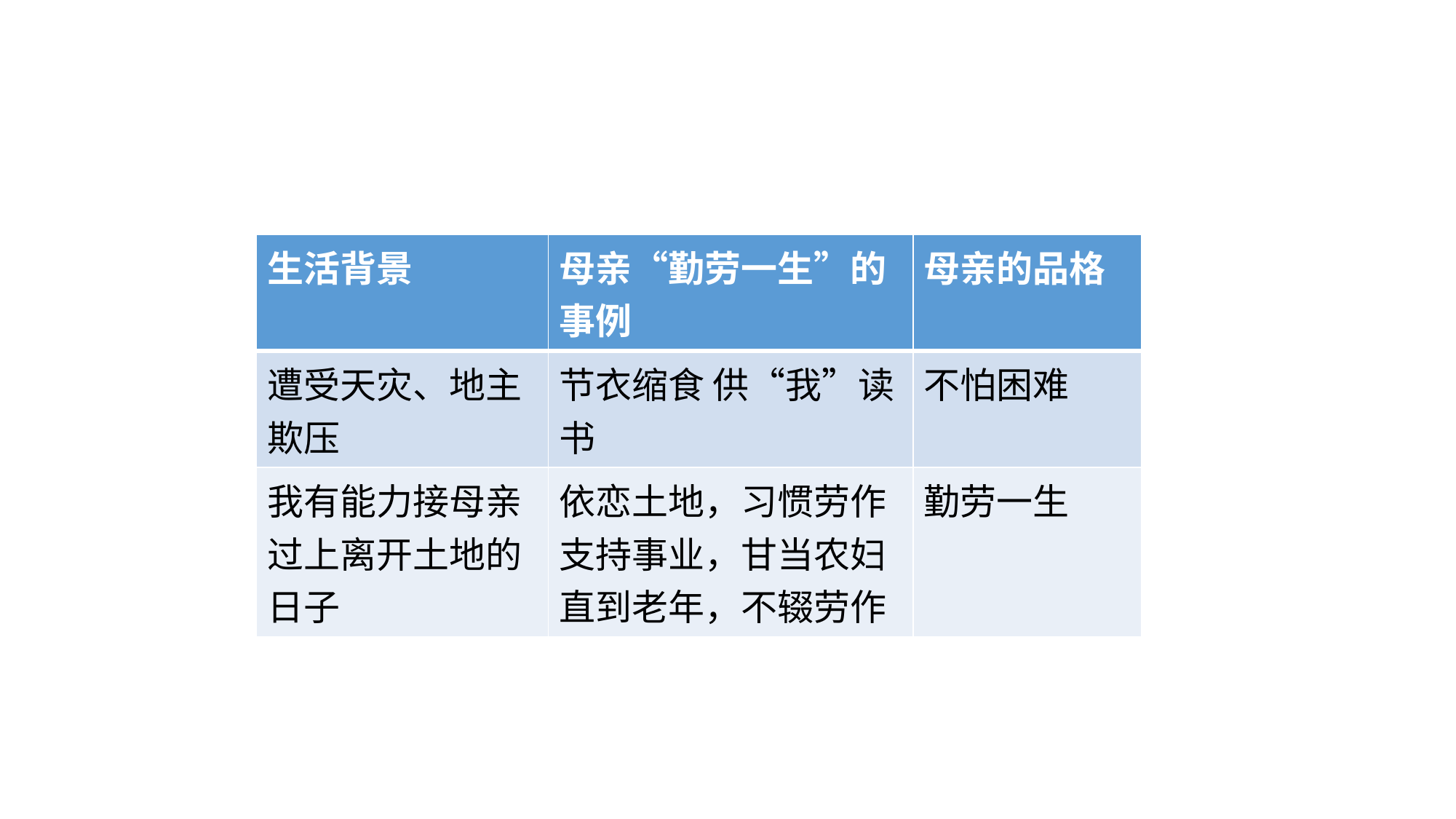

| 生活背景 | 母亲“勤劳一生”的事例 | 母亲的品格 |
| --- | --- | --- |
| 遭受天灾、地主欺压 | 节衣缩食 供“我”读书 | 不怕困难 |
| 我有能力接母亲过上离开土地的日子 | 依恋土地，习惯劳作 支持事业，甘当农妇 直到老年，不辍劳作 | 勤劳一生 |